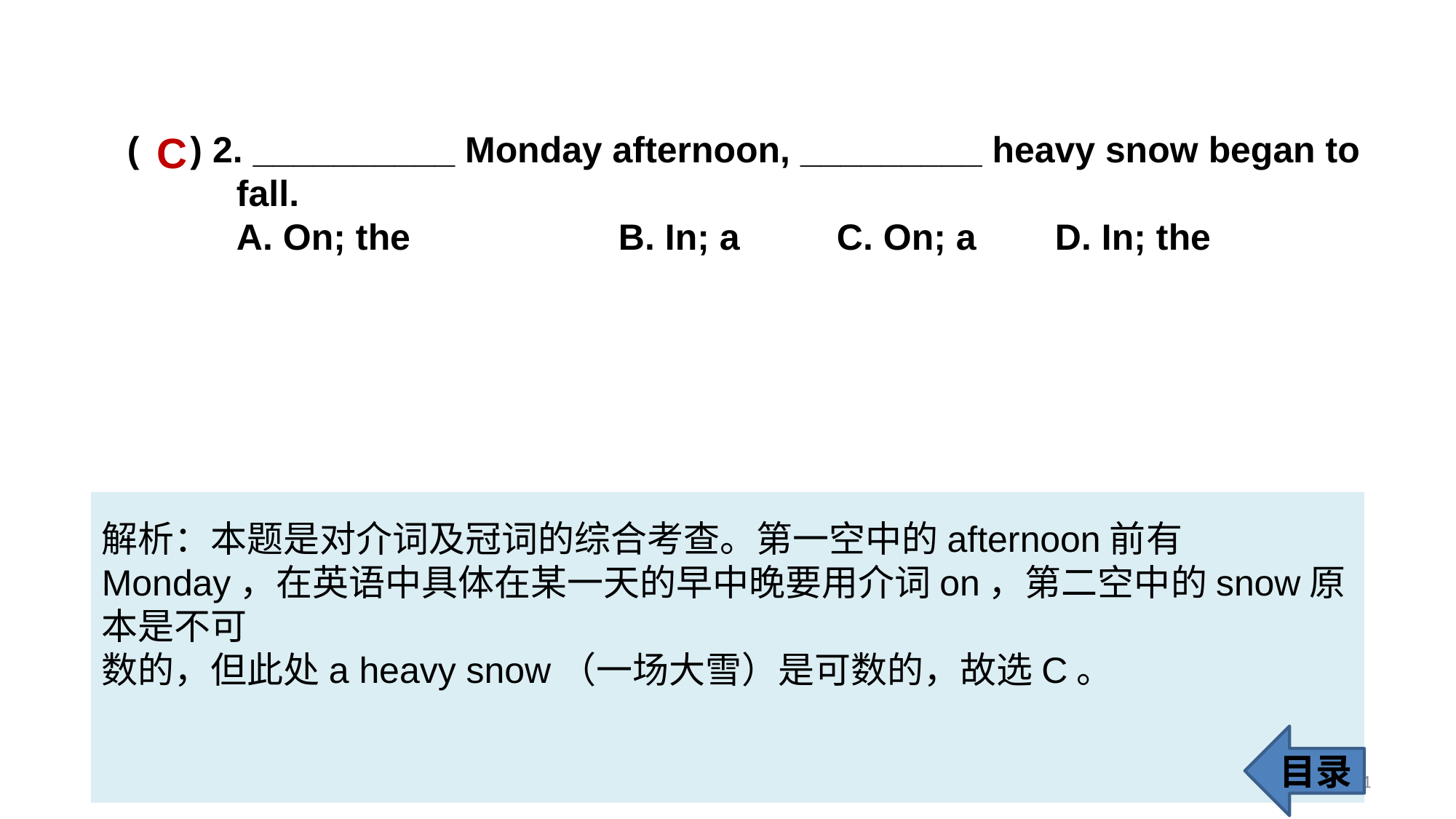

C
(     ) 2. __________ Monday afternoon, _________ heavy snow began to 	fall.
A. On; the 		B. In; a 	C. On; a 	D. In; the

解析：本题是对介词及冠词的综合考查。第一空中的afternoon前有Monday，在英语中具体在某一天的早中晚要用介词on，第二空中的snow原本是不可
数的，但此处a heavy snow（一场大雪）是可数的，故选C。
目录
61